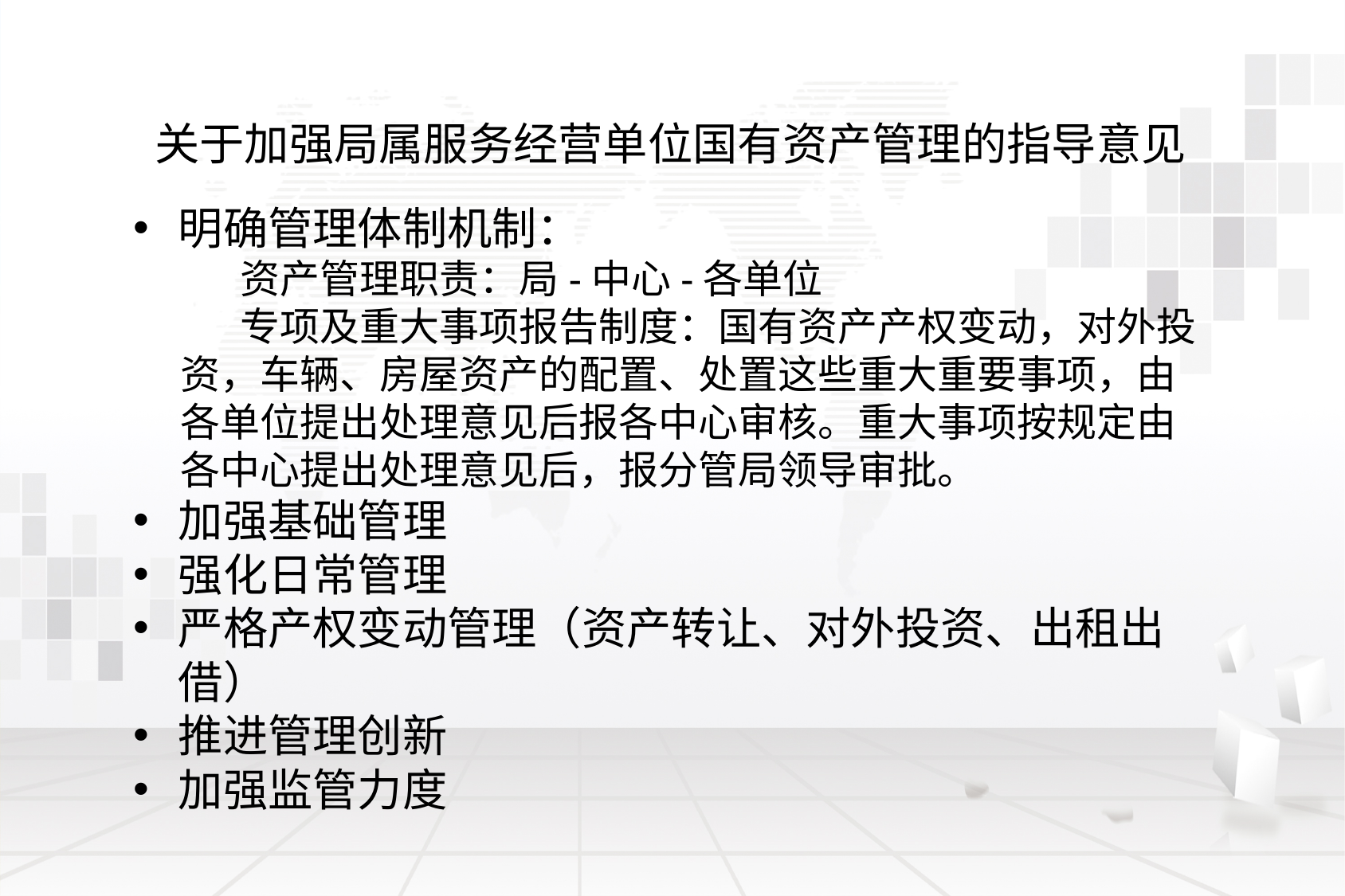

关于加强局属服务经营单位国有资产管理的指导意见

明确管理体制机制：
资产管理职责：局-中心-各单位
专项及重大事项报告制度：国有资产产权变动，对外投资，车辆、房屋资产的配置、处置这些重大重要事项，由各单位提出处理意见后报各中心审核。重大事项按规定由各中心提出处理意见后，报分管局领导审批。
加强基础管理
强化日常管理
严格产权变动管理（资产转让、对外投资、出租出借）
推进管理创新
加强监管力度